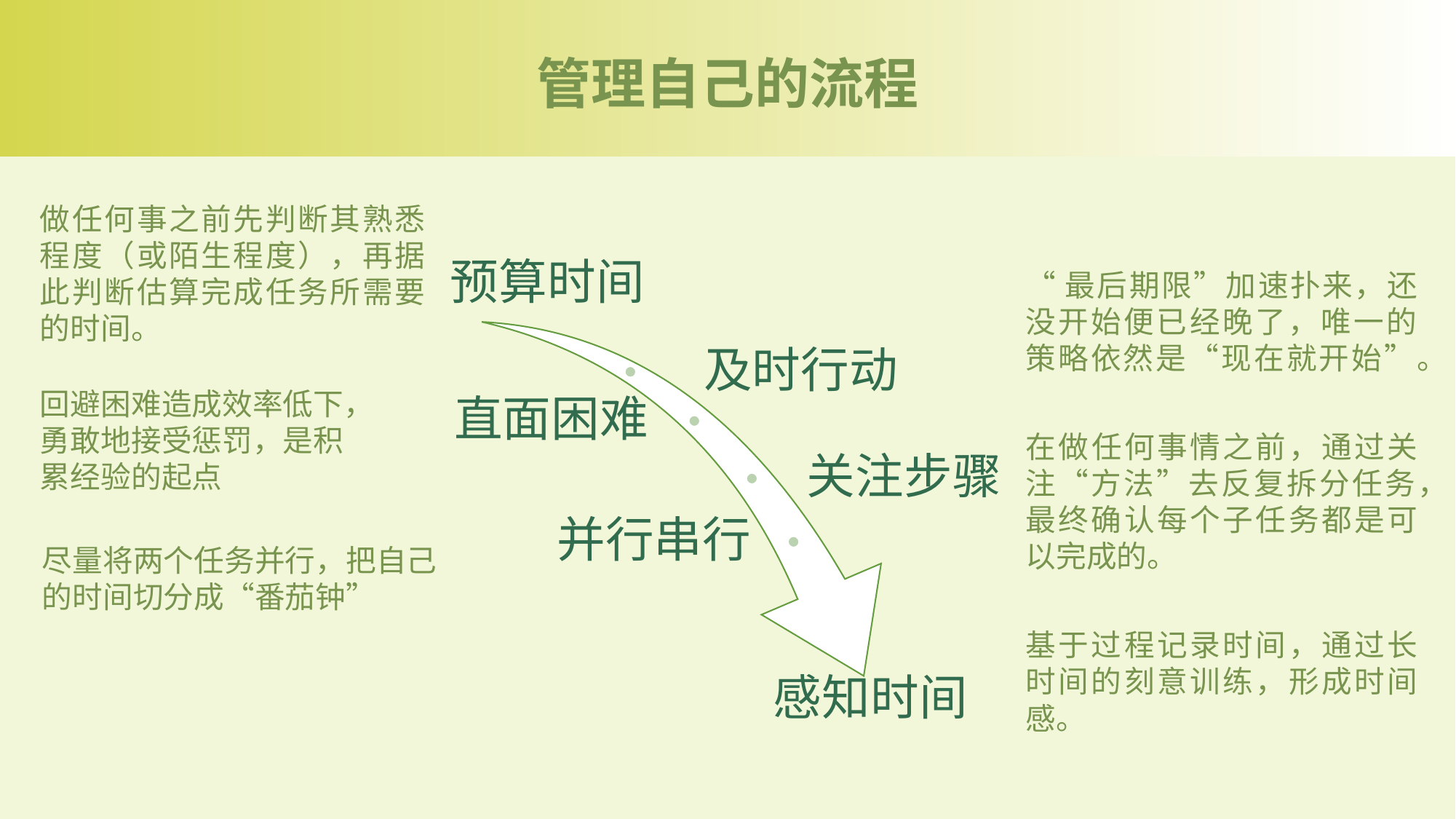

管理自己的流程
做任何事之前先判断其熟悉程度（或陌生程度），再据此判断估算完成任务所需要的时间。
预算时间
及时行动

直面困难

关注步骤

并行串行

感知时间
“最后期限”加速扑来，还没开始便已经晚了，唯一的策略依然是“现在就开始”。
回避困难造成效率低下，勇敢地接受惩罚，是积累经验的起点
在做任何事情之前，通过关注“方法”去反复拆分任务，最终确认每个子任务都是可以完成的。
尽量将两个任务并行，把自己的时间切分成“番茄钟”
基于过程记录时间，通过长时间的刻意训练，形成时间感。